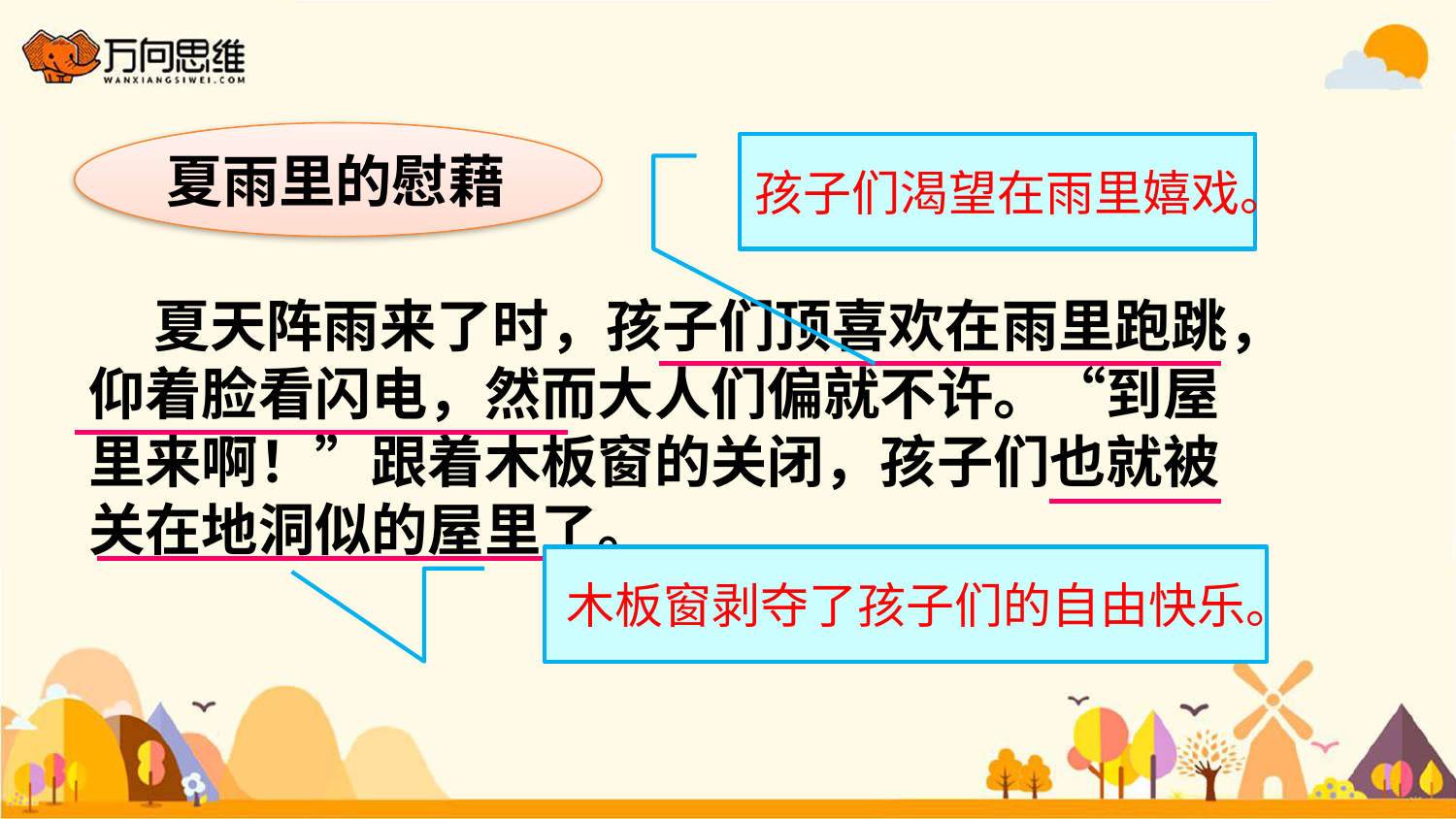

夏雨里的慰藉
孩子们渴望在雨里嬉戏。
    夏天阵雨来了时，孩子们顶喜欢在雨里跑跳，仰着脸看闪电，然而大人们偏就不许。“到屋里来啊！”跟着木板窗的关闭，孩子们也就被关在地洞似的屋里了。
木板窗剥夺了孩子们的自由快乐。